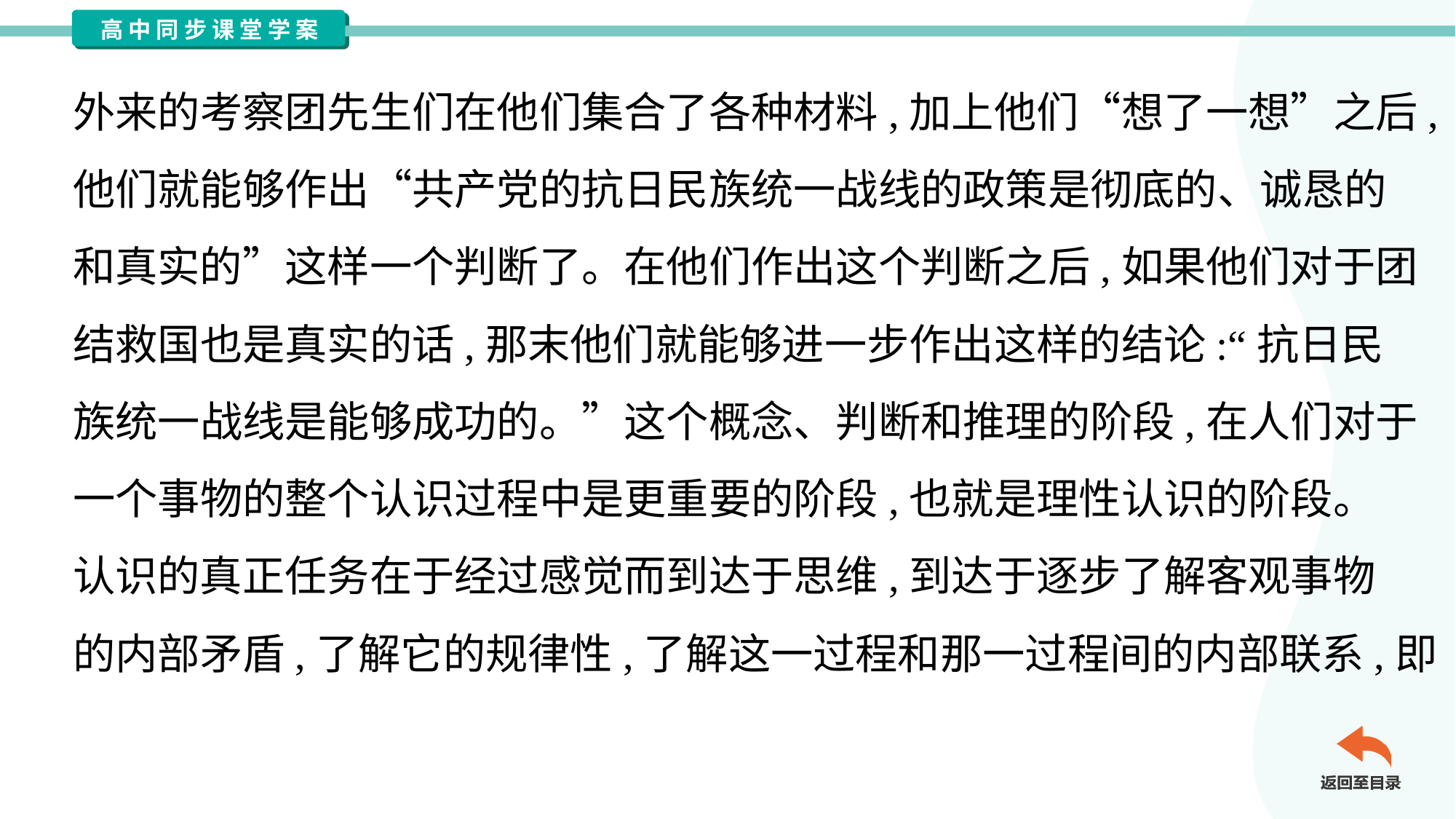

外来的考察团先生们在他们集合了各种材料,加上他们“想了一想”之后,
他们就能够作出“共产党的抗日民族统一战线的政策是彻底的、诚恳的
和真实的”这样一个判断了。在他们作出这个判断之后,如果他们对于团
结救国也是真实的话,那末他们就能够进一步作出这样的结论:“抗日民
族统一战线是能够成功的。”这个概念、判断和推理的阶段,在人们对于
一个事物的整个认识过程中是更重要的阶段,也就是理性认识的阶段。
认识的真正任务在于经过感觉而到达于思维,到达于逐步了解客观事物
的内部矛盾,了解它的规律性,了解这一过程和那一过程间的内部联系,即